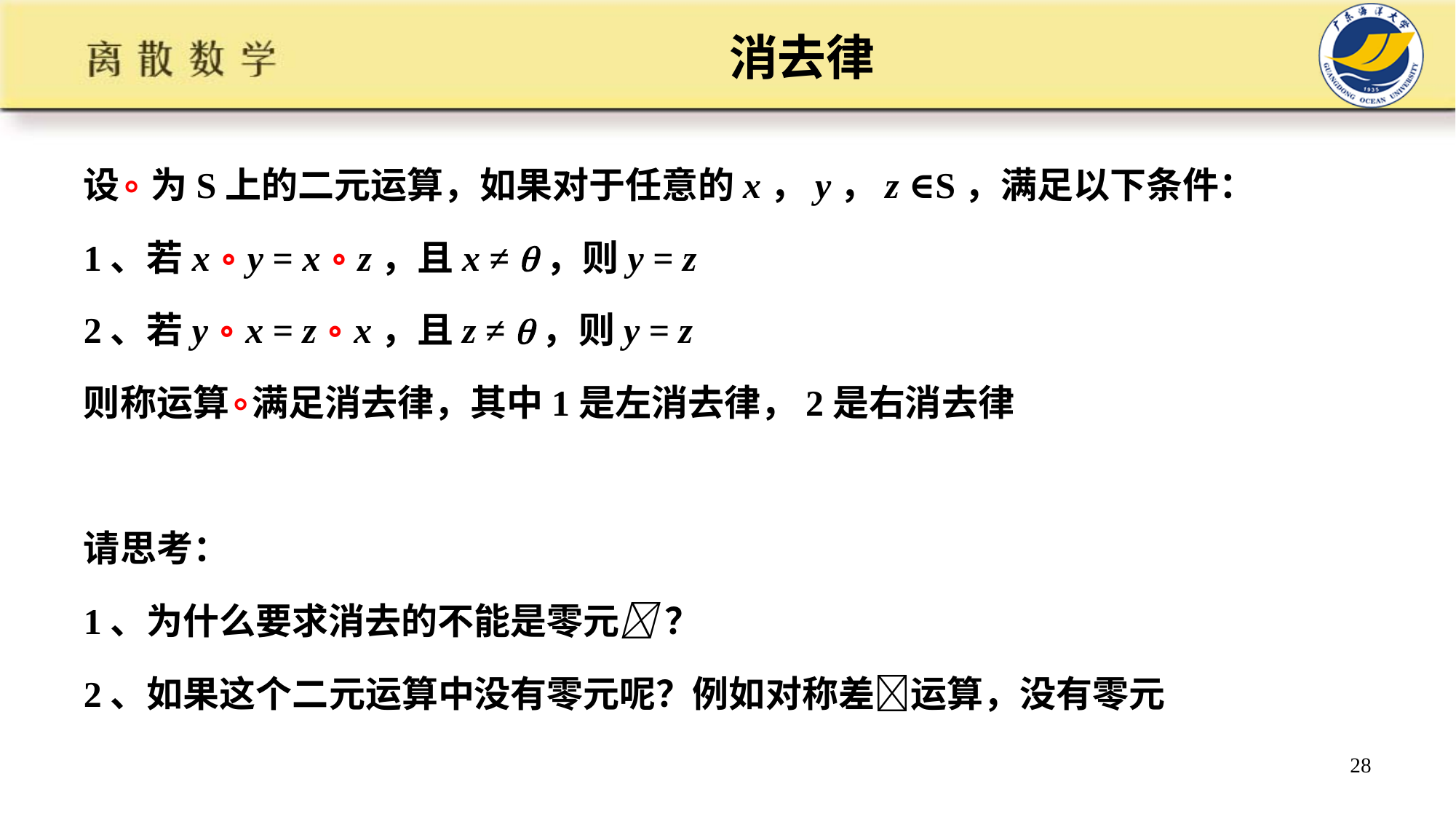

# 消去律
设∘ 为S上的二元运算，如果对于任意的x，y，z ∈S，满足以下条件：
1、若x ∘ y = x ∘ z，且x ≠ θ，则y = z
2、若y ∘ x = z ∘ x，且z ≠ θ，则y = z
则称运算∘满足消去律，其中1是左消去律，2是右消去律

请思考：
1、为什么要求消去的不能是零元θ ？
2、如果这个二元运算中没有零元呢？例如对称差⊕运算，没有零元
28